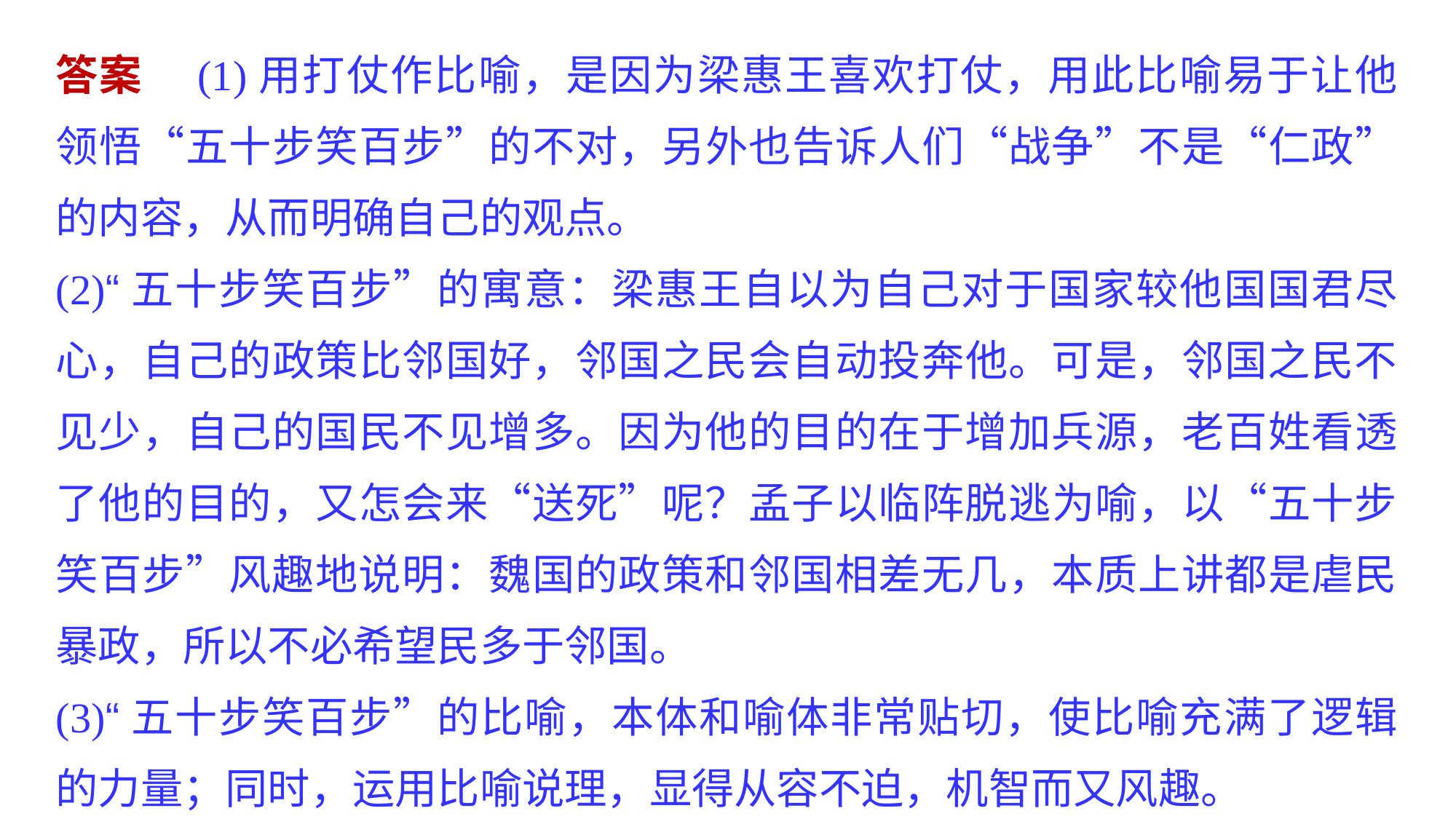

答案　(1)用打仗作比喻，是因为梁惠王喜欢打仗，用此比喻易于让他领悟“五十步笑百步”的不对，另外也告诉人们“战争”不是“仁政”的内容，从而明确自己的观点。
(2)“五十步笑百步”的寓意：梁惠王自以为自己对于国家较他国国君尽心，自己的政策比邻国好，邻国之民会自动投奔他。可是，邻国之民不见少，自己的国民不见增多。因为他的目的在于增加兵源，老百姓看透了他的目的，又怎会来“送死”呢？孟子以临阵脱逃为喻，以“五十步笑百步”风趣地说明：魏国的政策和邻国相差无几，本质上讲都是虐民暴政，所以不必希望民多于邻国。
(3)“五十步笑百步”的比喻，本体和喻体非常贴切，使比喻充满了逻辑的力量；同时，运用比喻说理，显得从容不迫，机智而又风趣。